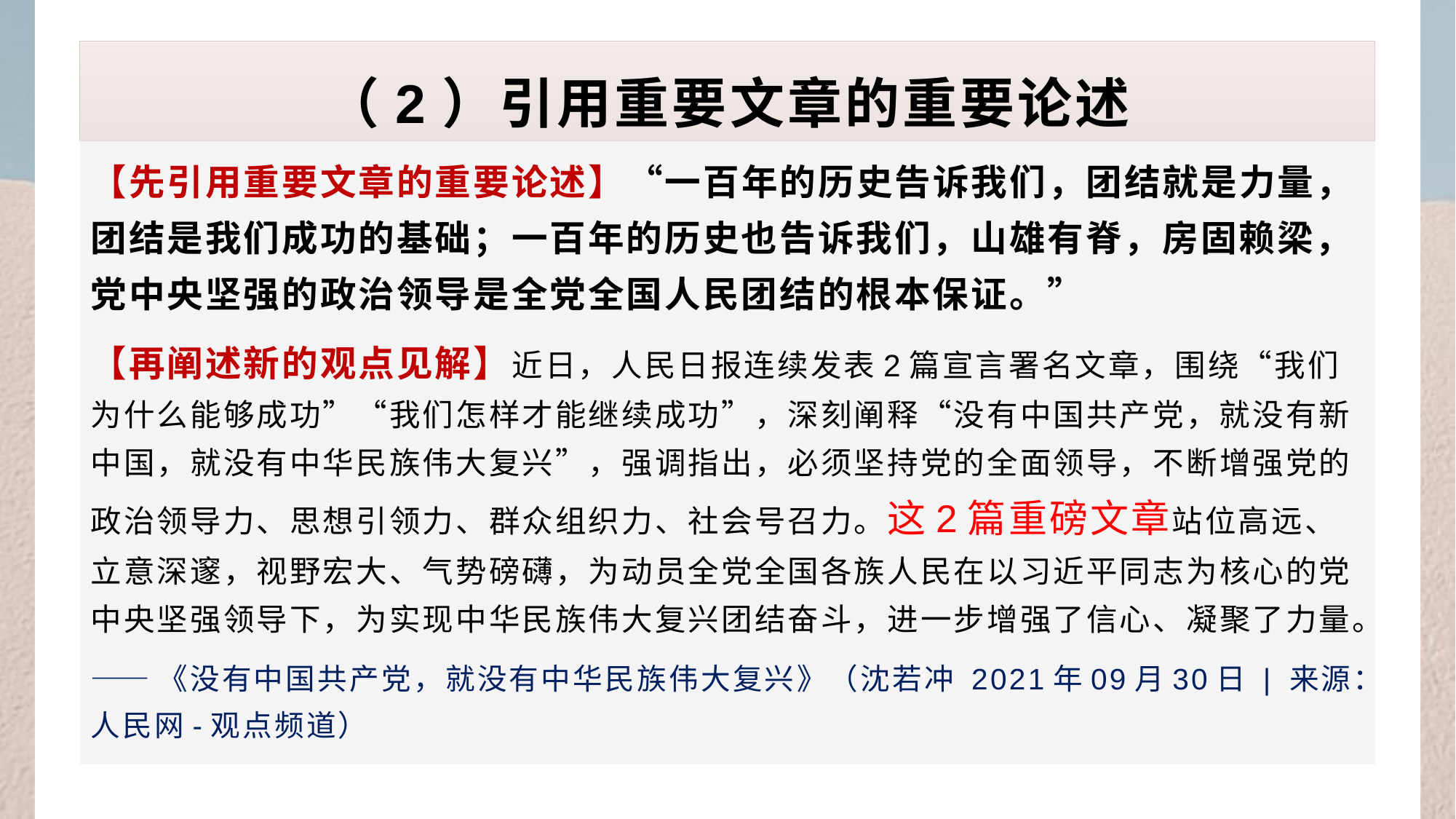

# （2）引用重要文章的重要论述
【先引用重要文章的重要论述】“一百年的历史告诉我们，团结就是力量，团结是我们成功的基础；一百年的历史也告诉我们，山雄有脊，房固赖梁，党中央坚强的政治领导是全党全国人民团结的根本保证。”
【再阐述新的观点见解】近日，人民日报连续发表2篇宣言署名文章，围绕“我们为什么能够成功”“我们怎样才能继续成功”，深刻阐释“没有中国共产党，就没有新中国，就没有中华民族伟大复兴”，强调指出，必须坚持党的全面领导，不断增强党的政治领导力、思想引领力、群众组织力、社会号召力。这2篇重磅文章站位高远、立意深邃，视野宏大、气势磅礴，为动员全党全国各族人民在以习近平同志为核心的党中央坚强领导下，为实现中华民族伟大复兴团结奋斗，进一步增强了信心、凝聚了力量。
——《没有中国共产党，就没有中华民族伟大复兴》（沈若冲 2021年09月30日 | 来源：人民网-观点频道）